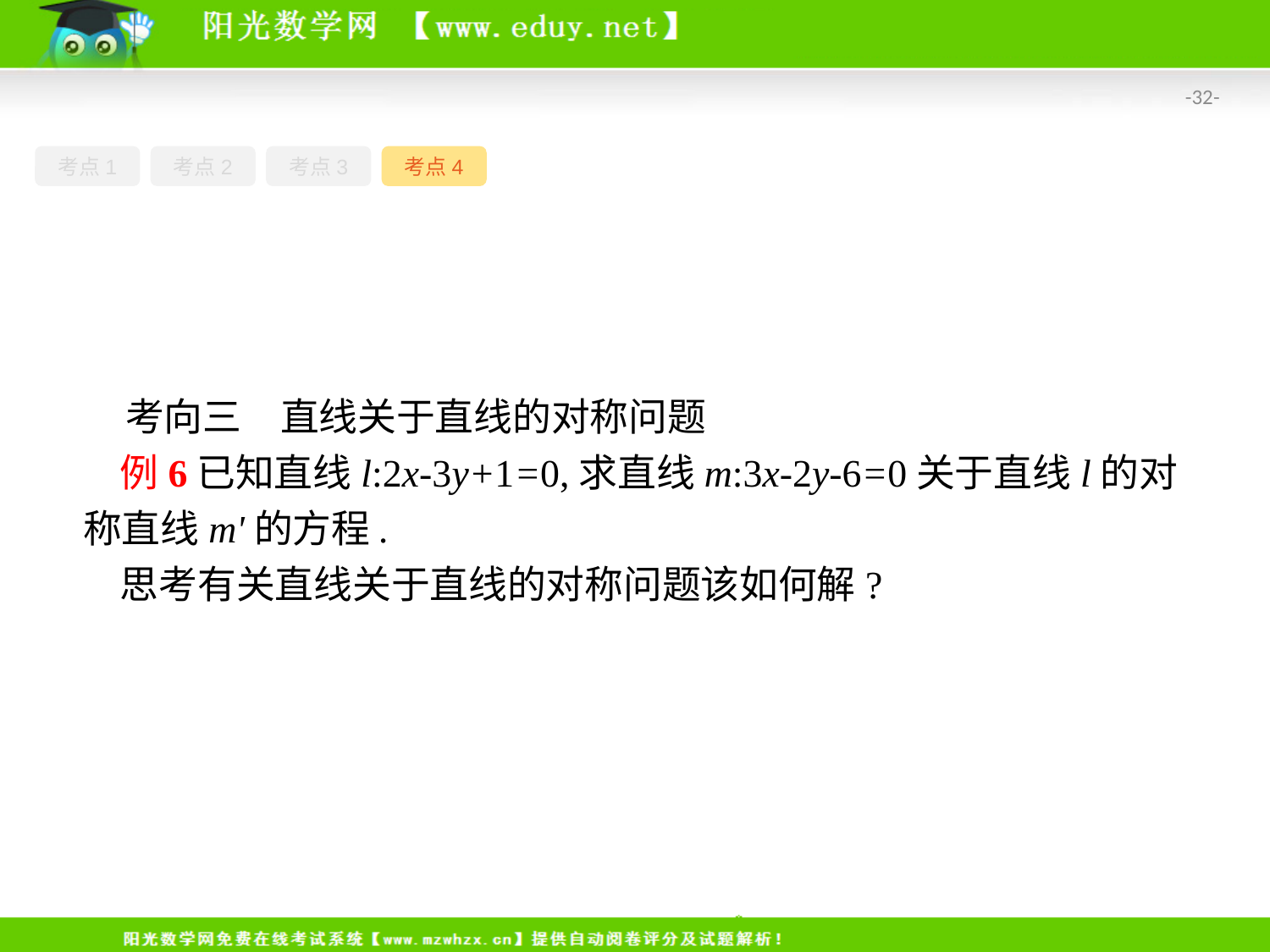

-32-
考点1
考点2
考点3
考点4
考向三　直线关于直线的对称问题
例6已知直线l:2x-3y+1=0,求直线m:3x-2y-6=0关于直线l的对称直线m'的方程.
思考有关直线关于直线的对称问题该如何解?